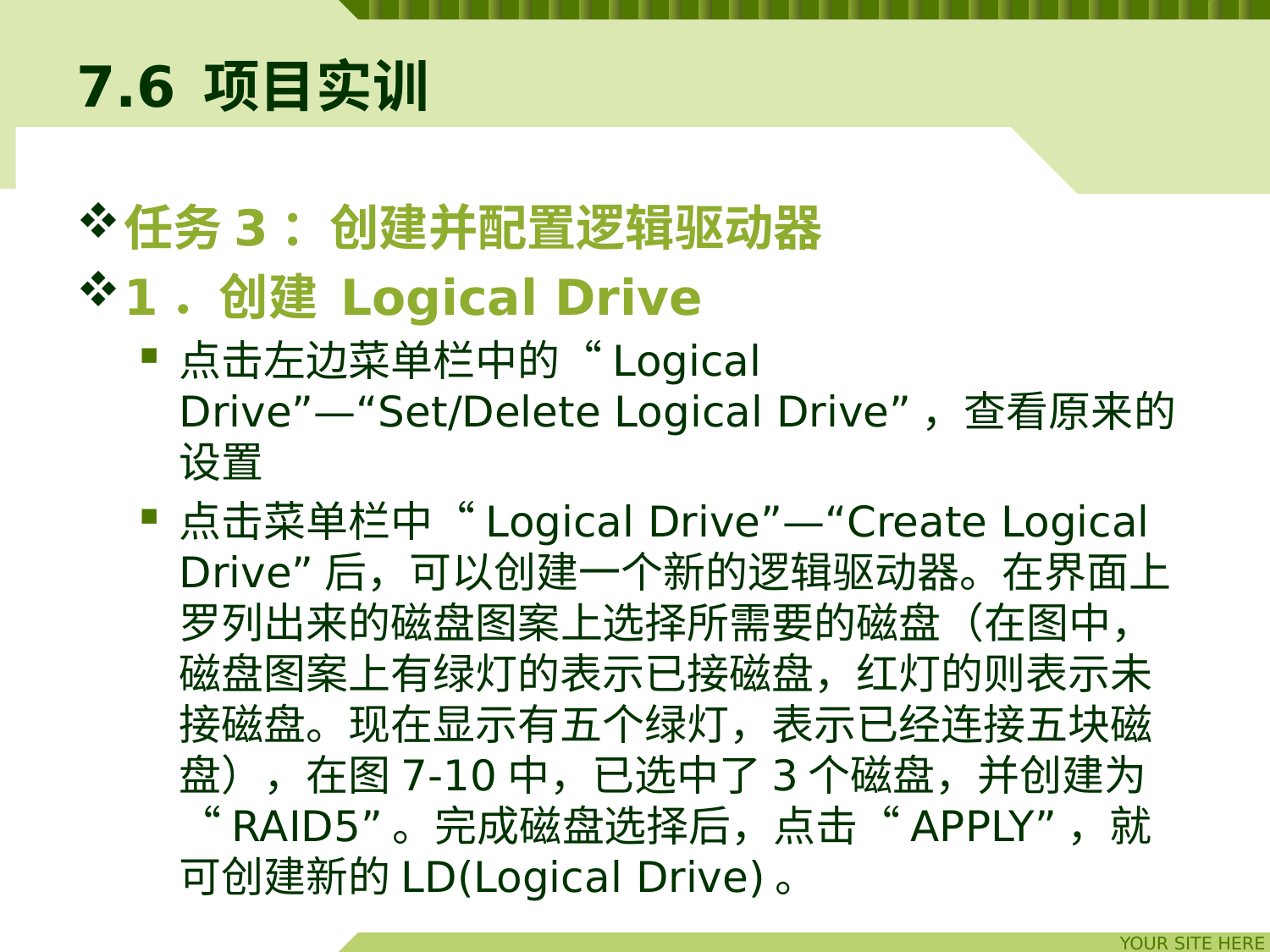

# 7.6	项目实训
任务3：创建并配置逻辑驱动器
1．创建 Logical Drive
点击左边菜单栏中的“Logical Drive”—“Set/Delete Logical Drive”，查看原来的设置
点击菜单栏中“Logical Drive”—“Create Logical Drive”后，可以创建一个新的逻辑驱动器。在界面上罗列出来的磁盘图案上选择所需要的磁盘（在图中，磁盘图案上有绿灯的表示已接磁盘，红灯的则表示未接磁盘。现在显示有五个绿灯，表示已经连接五块磁盘），在图7-10中，已选中了3个磁盘，并创建为“RAID5”。完成磁盘选择后，点击“APPLY”，就可创建新的LD(Logical Drive)。